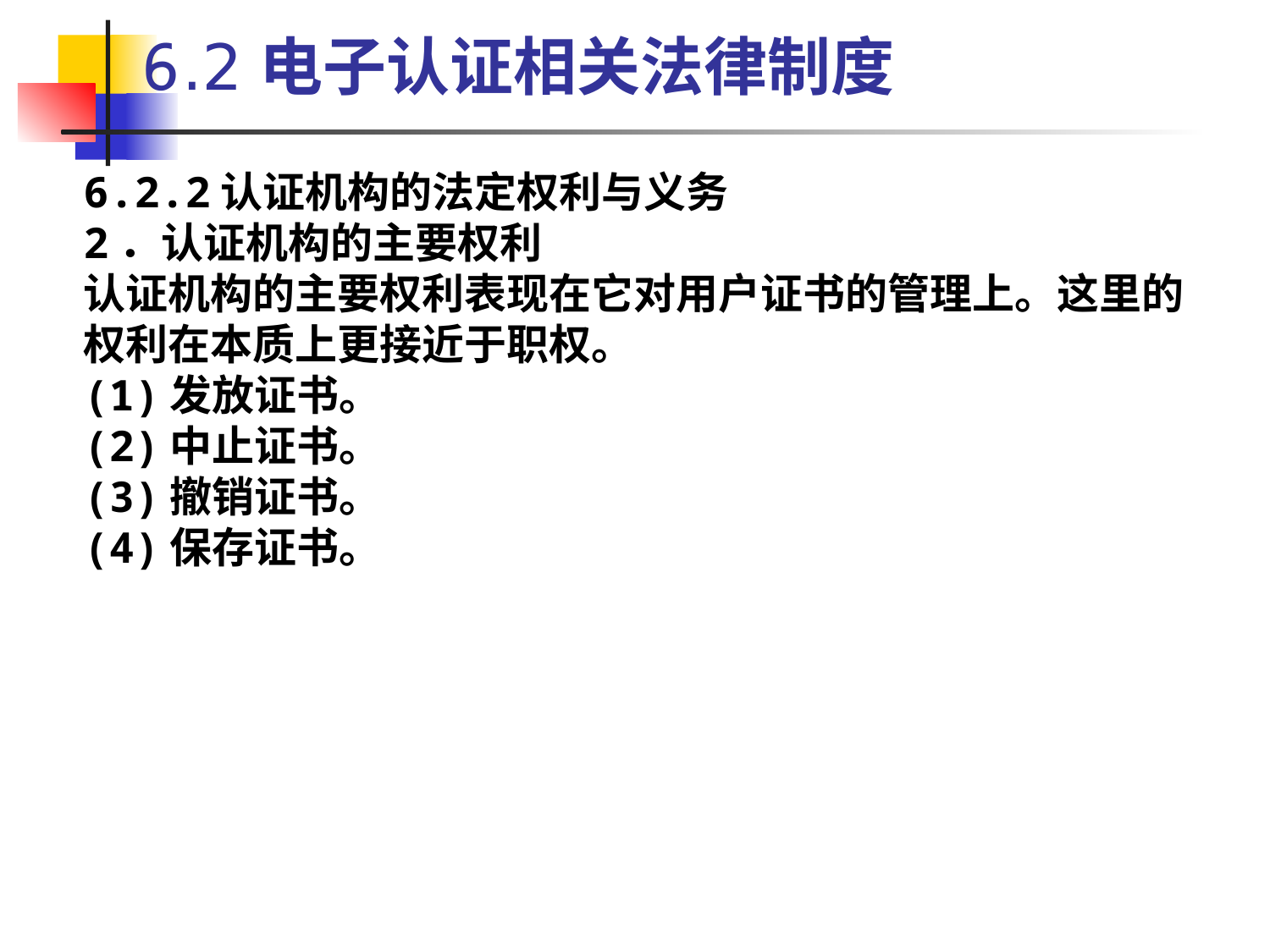

6.2电子认证相关法律制度
6.2.2认证机构的法定权利与义务
2．认证机构的主要权利
认证机构的主要权利表现在它对用户证书的管理上。这里的权利在本质上更接近于职权。
(1)发放证书。
(2)中止证书。
(3)撤销证书。
(4)保存证书。